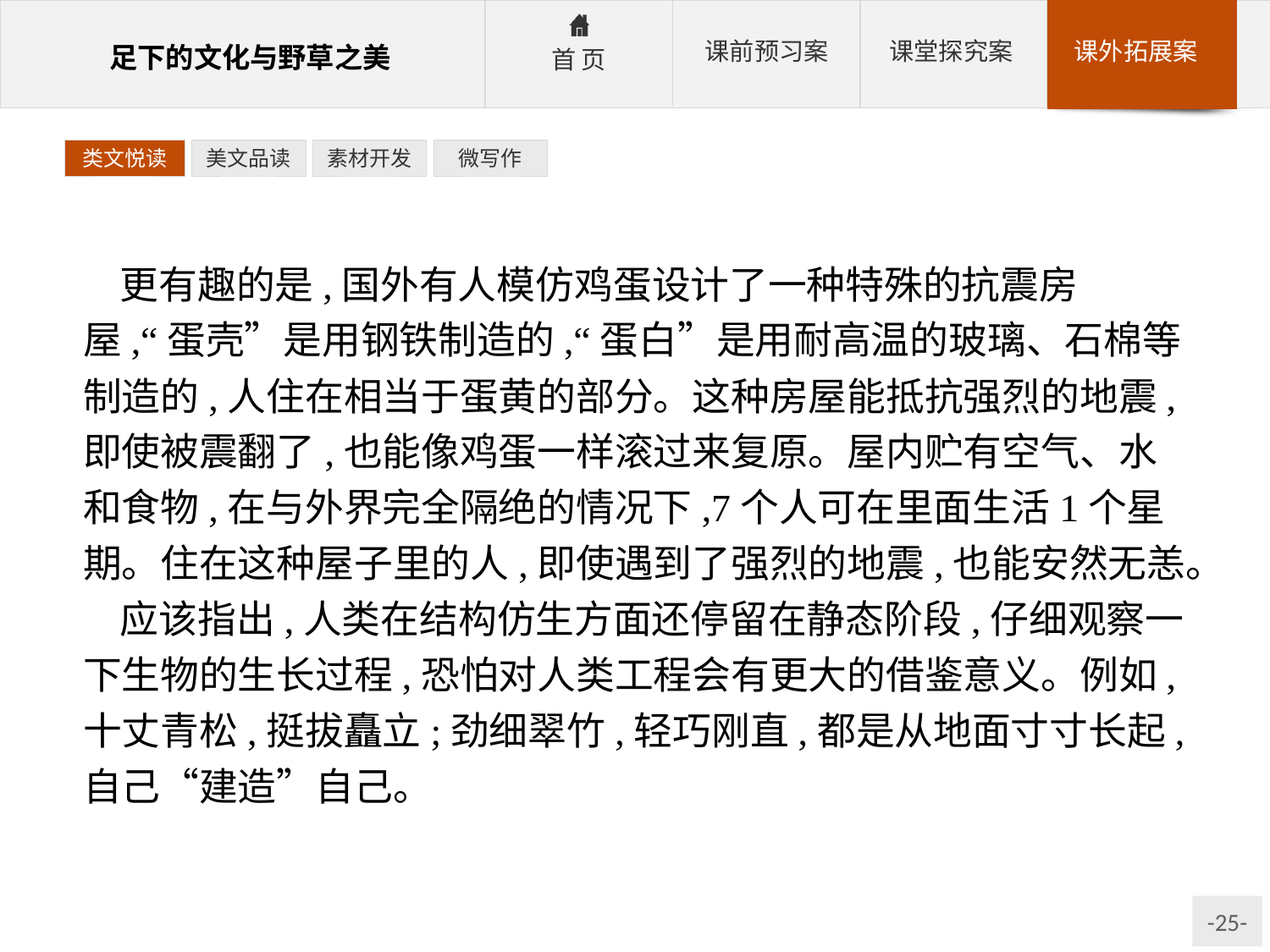

类文悦读
美文品读
素材开发
微写作
更有趣的是,国外有人模仿鸡蛋设计了一种特殊的抗震房屋,“蛋壳”是用钢铁制造的,“蛋白”是用耐高温的玻璃、石棉等制造的,人住在相当于蛋黄的部分。这种房屋能抵抗强烈的地震,即使被震翻了,也能像鸡蛋一样滚过来复原。屋内贮有空气、水和食物,在与外界完全隔绝的情况下,7个人可在里面生活1个星期。住在这种屋子里的人,即使遇到了强烈的地震,也能安然无恙。
应该指出,人类在结构仿生方面还停留在静态阶段,仔细观察一下生物的生长过程,恐怕对人类工程会有更大的借鉴意义。例如,十丈青松,挺拔矗立;劲细翠竹,轻巧刚直,都是从地面寸寸长起,自己“建造”自己。